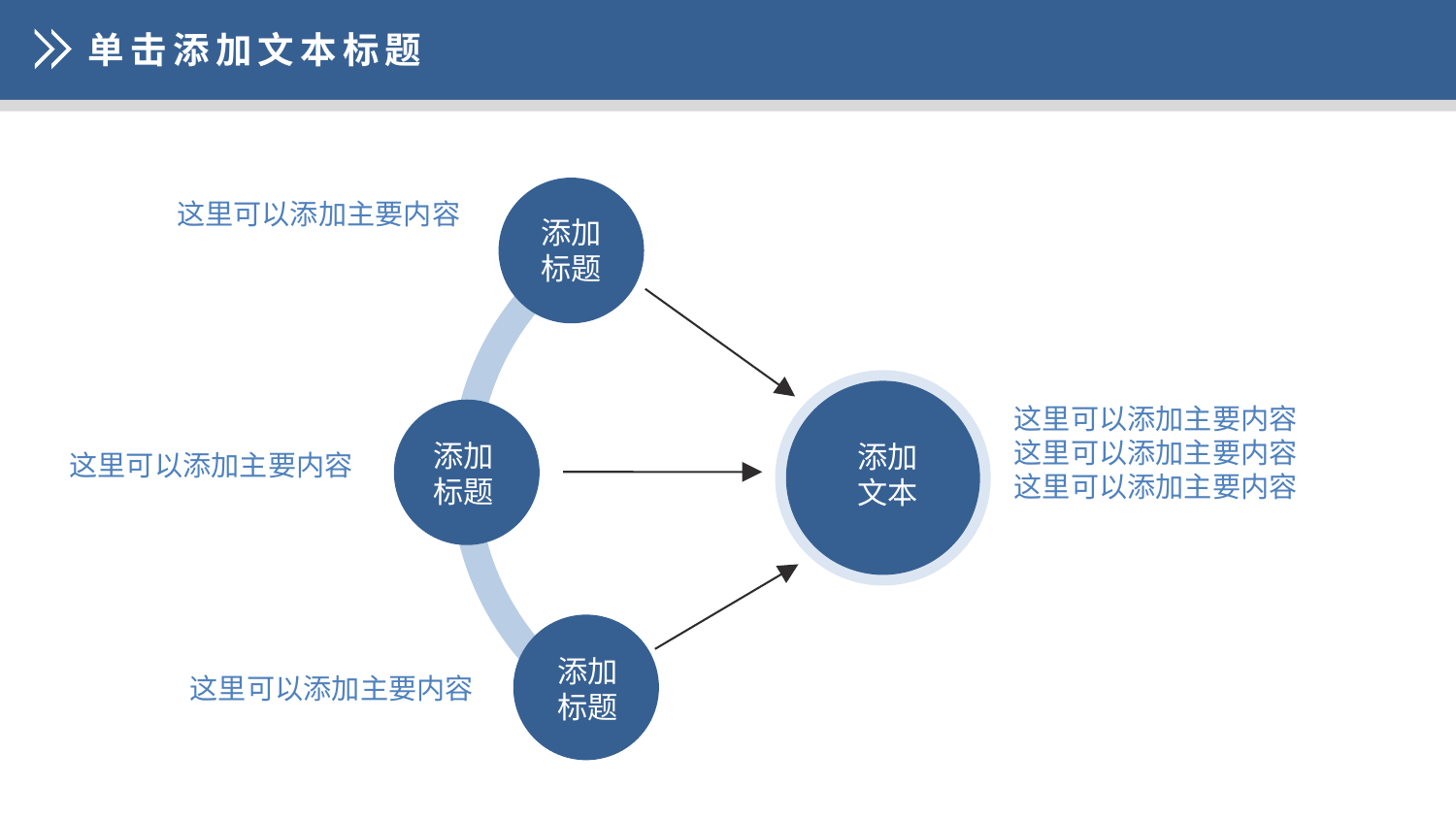

单击添加文本标题

这里可以添加主要内容
添加
标题

这里可以添加主要内容
这里可以添加主要内容
这里可以添加主要内容

添加
标题
添加文本
这里可以添加主要内容

添加
标题
这里可以添加主要内容